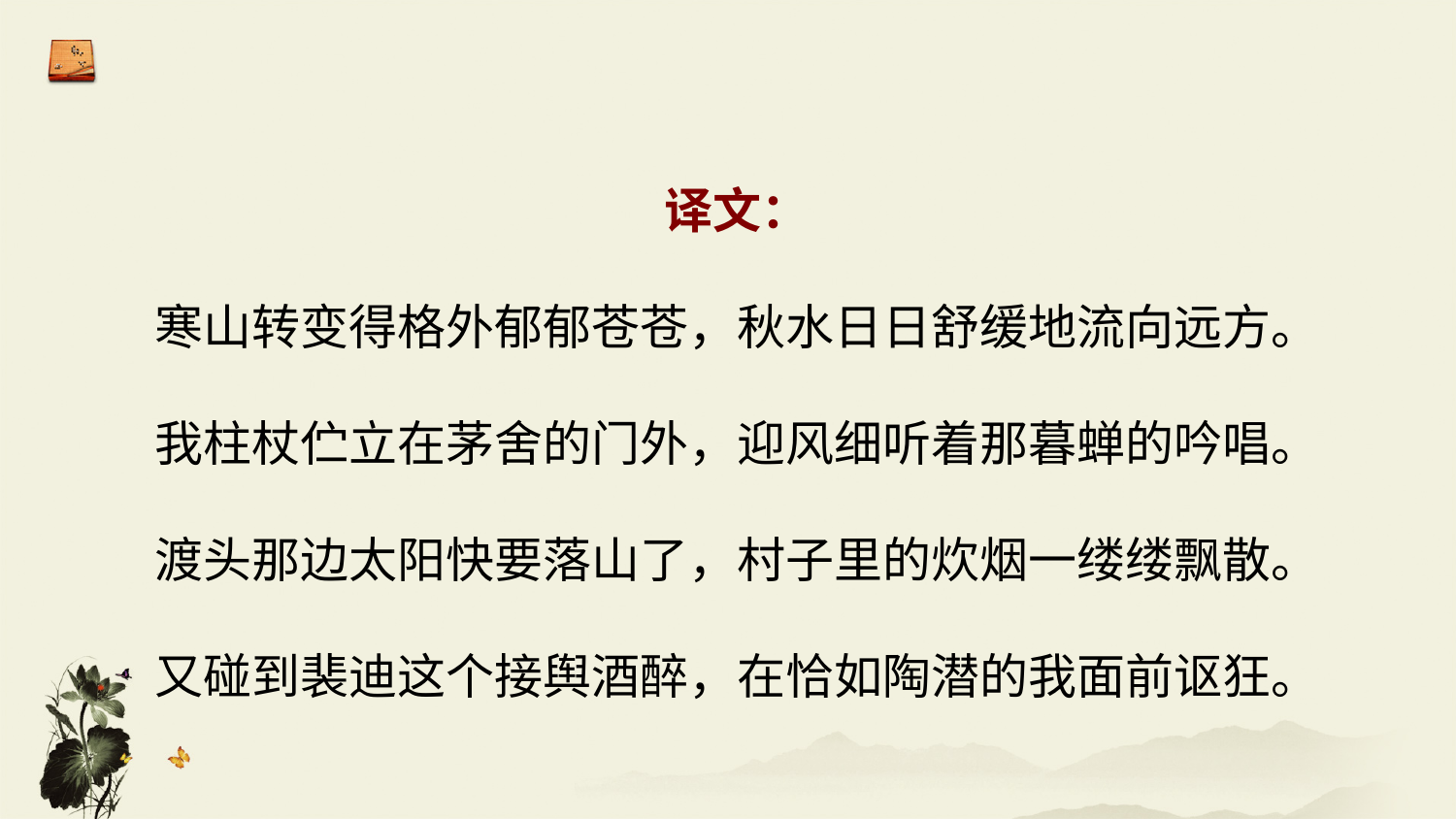

译文：
寒山转变得格外郁郁苍苍，秋水日日舒缓地流向远方。
我柱杖伫立在茅舍的门外，迎风细听着那暮蝉的吟唱。
渡头那边太阳快要落山了，村子里的炊烟一缕缕飘散。
又碰到裴迪这个接舆酒醉，在恰如陶潜的我面前讴狂。